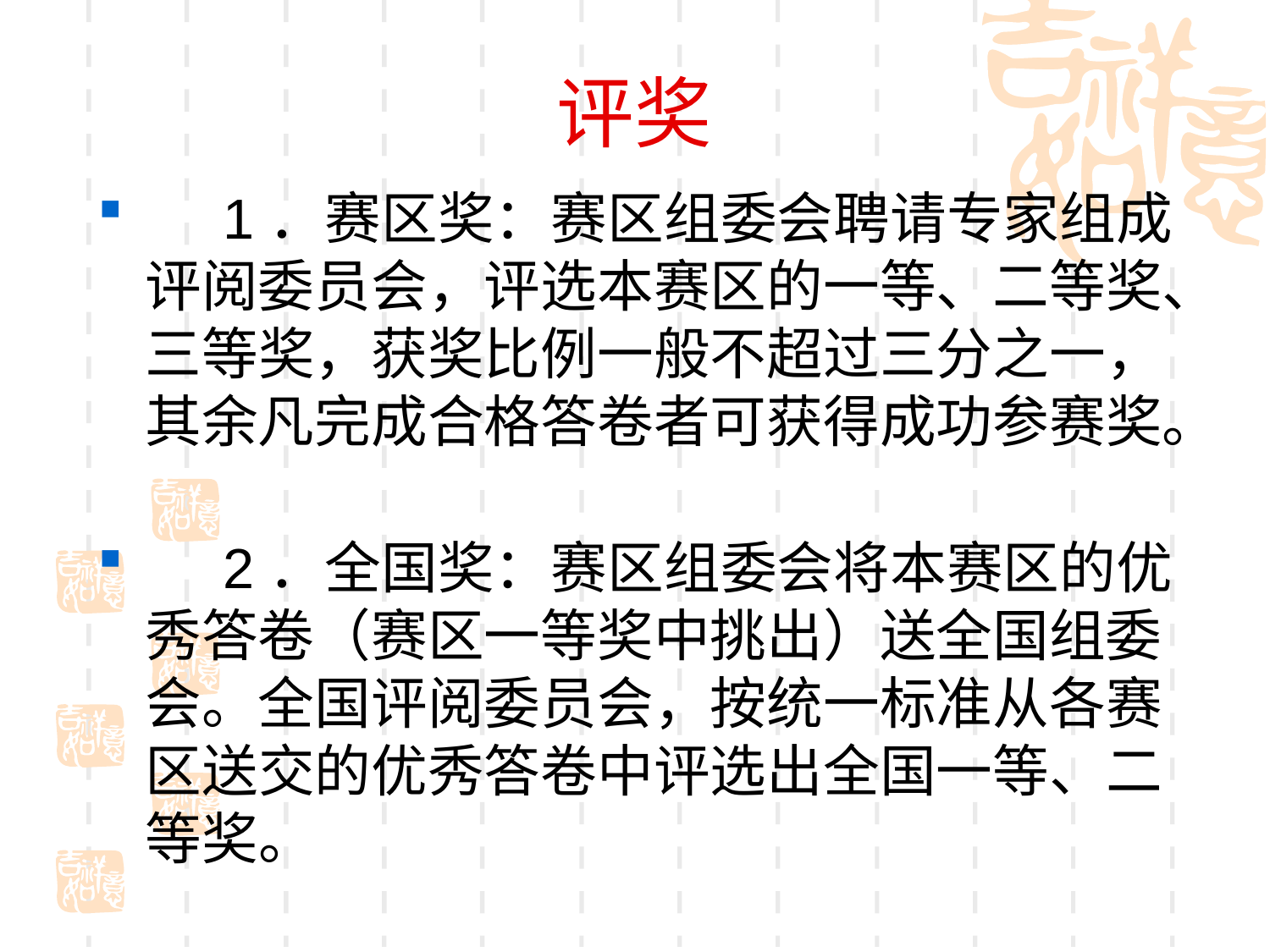

# 评奖
     1．赛区奖：赛区组委会聘请专家组成评阅委员会，评选本赛区的一等、二等奖、三等奖，获奖比例一般不超过三分之一，其余凡完成合格答卷者可获得成功参赛奖。
     2．全国奖：赛区组委会将本赛区的优秀答卷（赛区一等奖中挑出）送全国组委会。全国评阅委员会，按统一标准从各赛区送交的优秀答卷中评选出全国一等、二等奖。